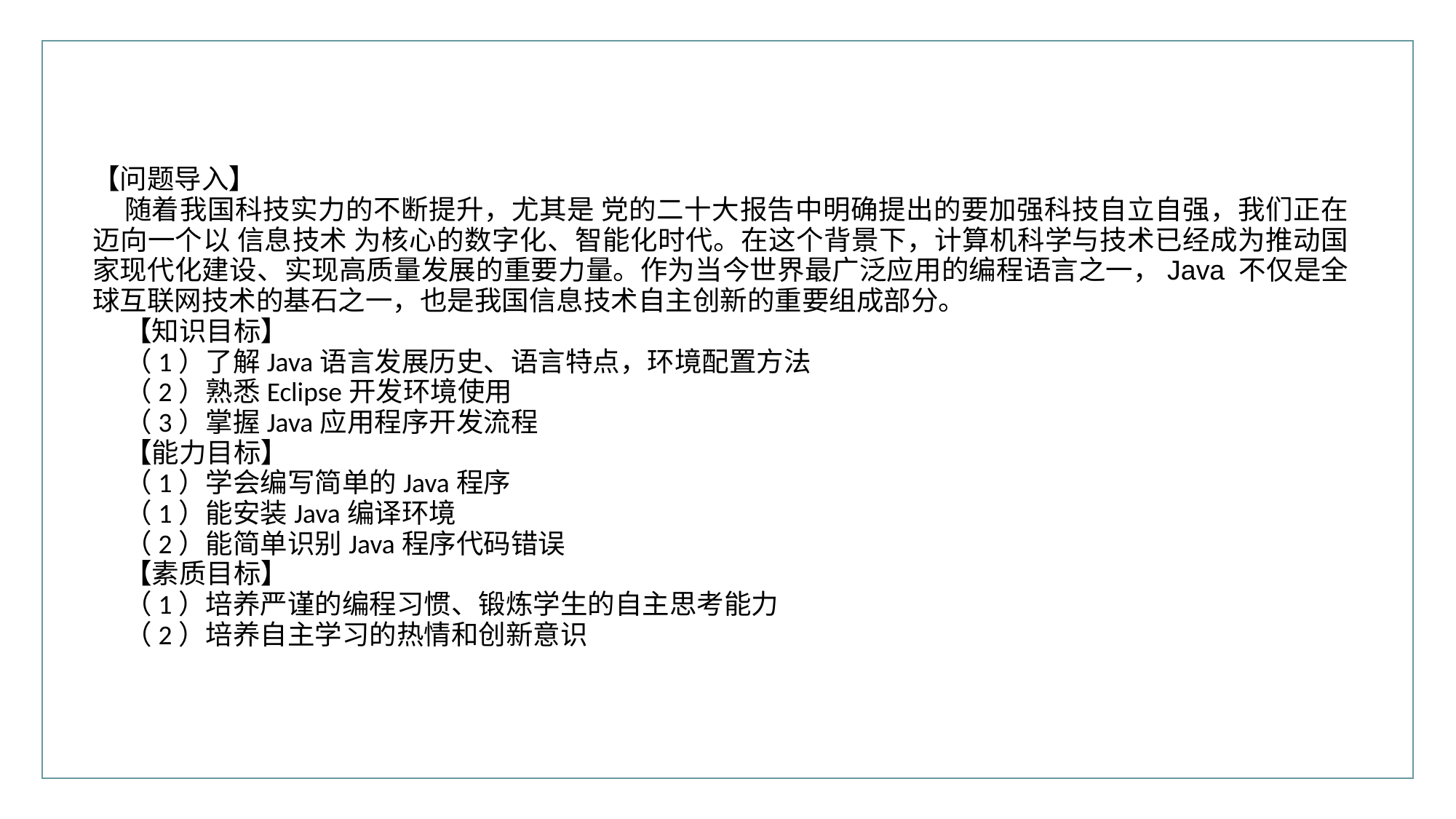

行业PPT模板http://www.XX.com/hangye/

【问题导入】
随着我国科技实力的不断提升，尤其是 党的二十大报告中明确提出的要加强科技自立自强，我们正在迈向一个以 信息技术 为核心的数字化、智能化时代。在这个背景下，计算机科学与技术已经成为推动国家现代化建设、实现高质量发展的重要力量。作为当今世界最广泛应用的编程语言之一，Java 不仅是全球互联网技术的基石之一，也是我国信息技术自主创新的重要组成部分。
【知识目标】
（1）了解Java语言发展历史、语言特点，环境配置方法
（2）熟悉Eclipse开发环境使用
（3）掌握Java应用程序开发流程
【能力目标】
（1）学会编写简单的Java程序
（1）能安装Java编译环境
（2）能简单识别Java程序代码错误
【素质目标】
（1）培养严谨的编程习惯、锻炼学生的自主思考能力
（2）培养自主学习的热情和创新意识